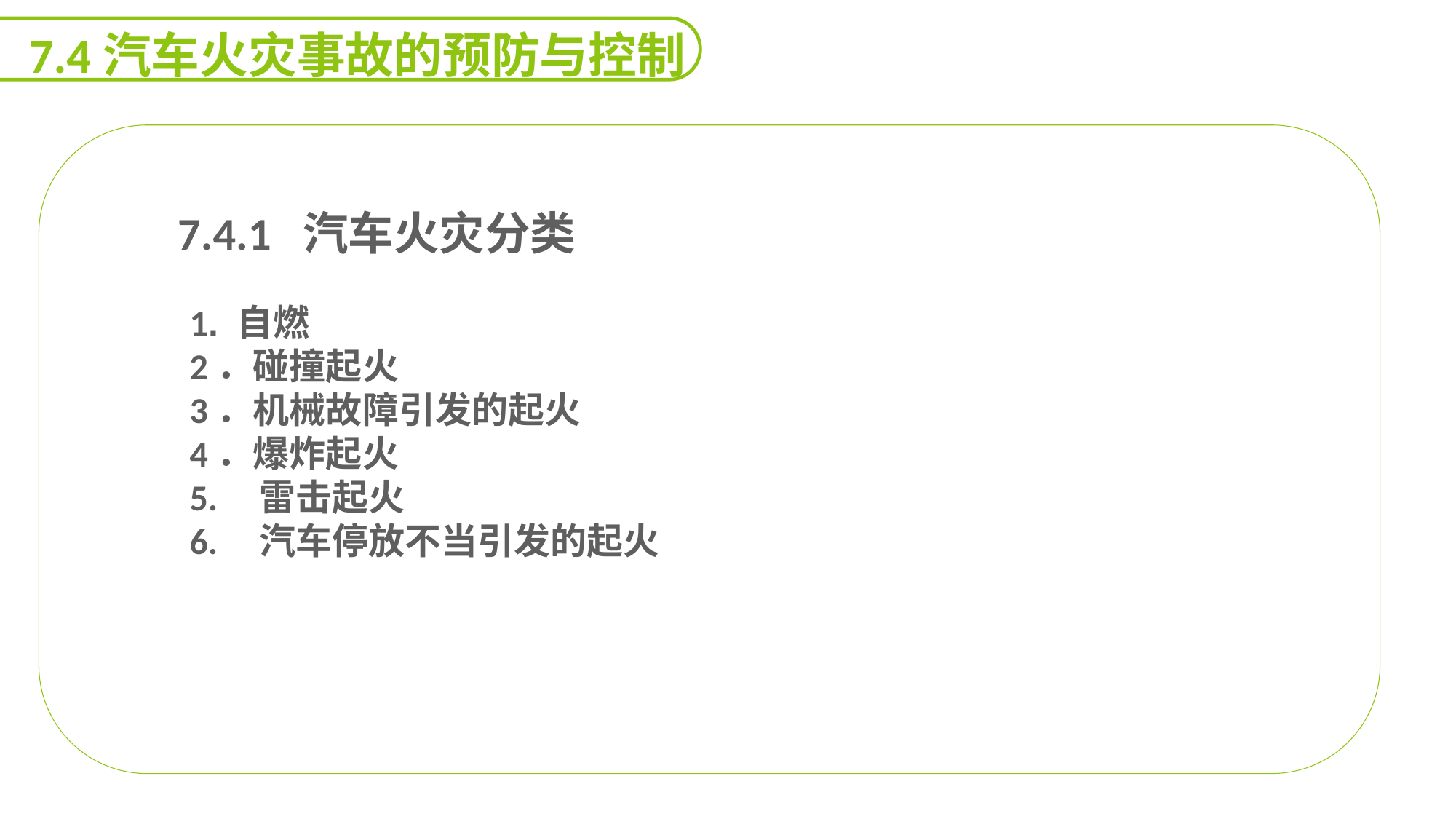

7.4汽车火灾事故的预防与控制

 7.4.1  汽车火灾分类

1. 自燃
2．碰撞起火
3．机械故障引发的起火
4．爆炸起火
5.    雷击起火
6.    汽车停放不当引发的起火
能力
目标
延迟符